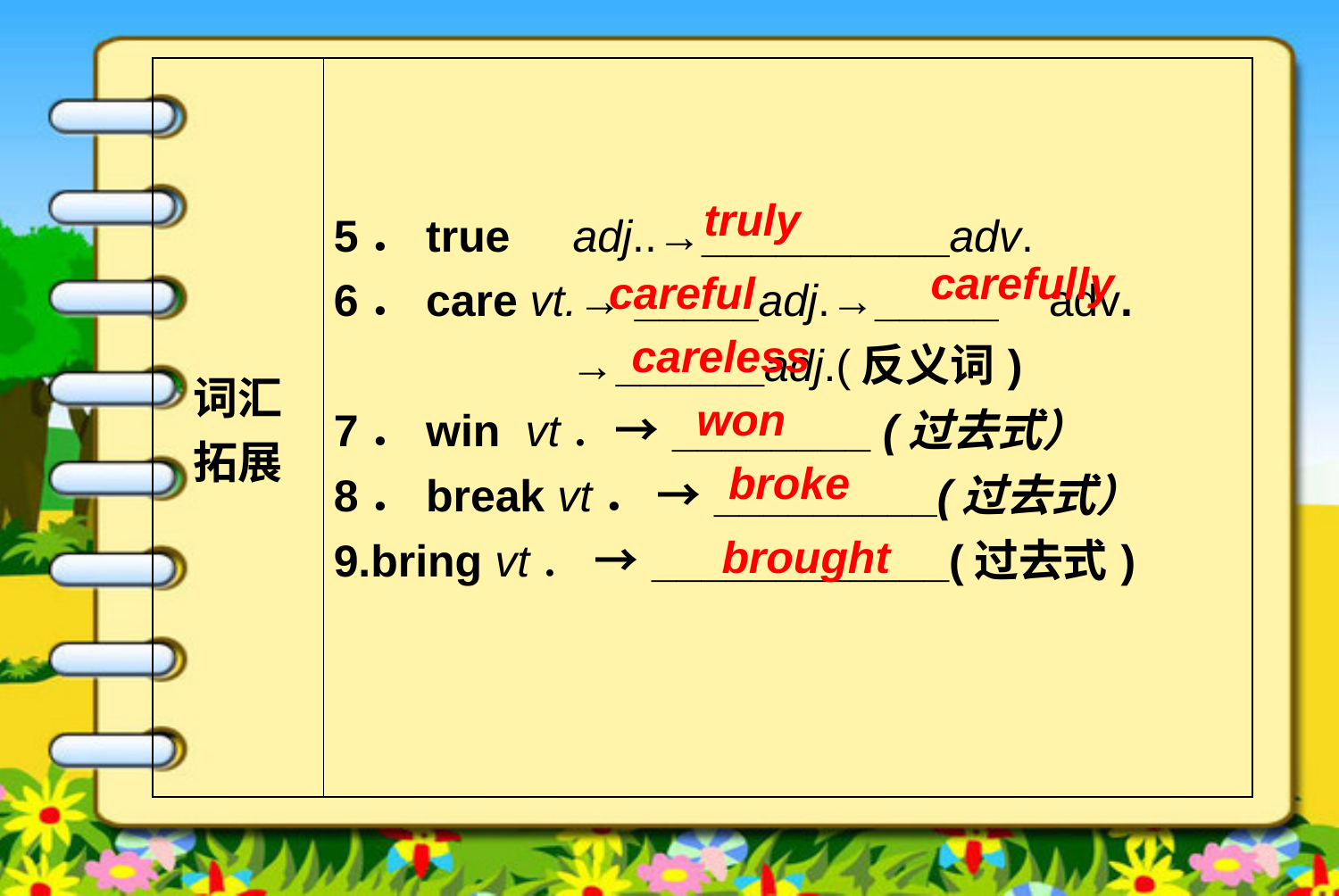

| 词汇 拓展 | 5．true adj..→\_\_\_\_\_\_\_\_\_\_adv. 6．care vt.→ \_\_\_\_\_adj.→\_\_\_\_\_ adv. →\_\_\_\_\_\_adj.(反义词) 7．win vt．→\_\_\_\_\_\_\_\_ (过去式） 8．break vt． →\_\_\_\_\_\_\_\_\_(过去式） 9.bring vt． →\_\_\_\_\_\_\_\_\_\_\_\_(过去式) |
| --- | --- |
truly
carefully
careful
careless
won
broke
brought